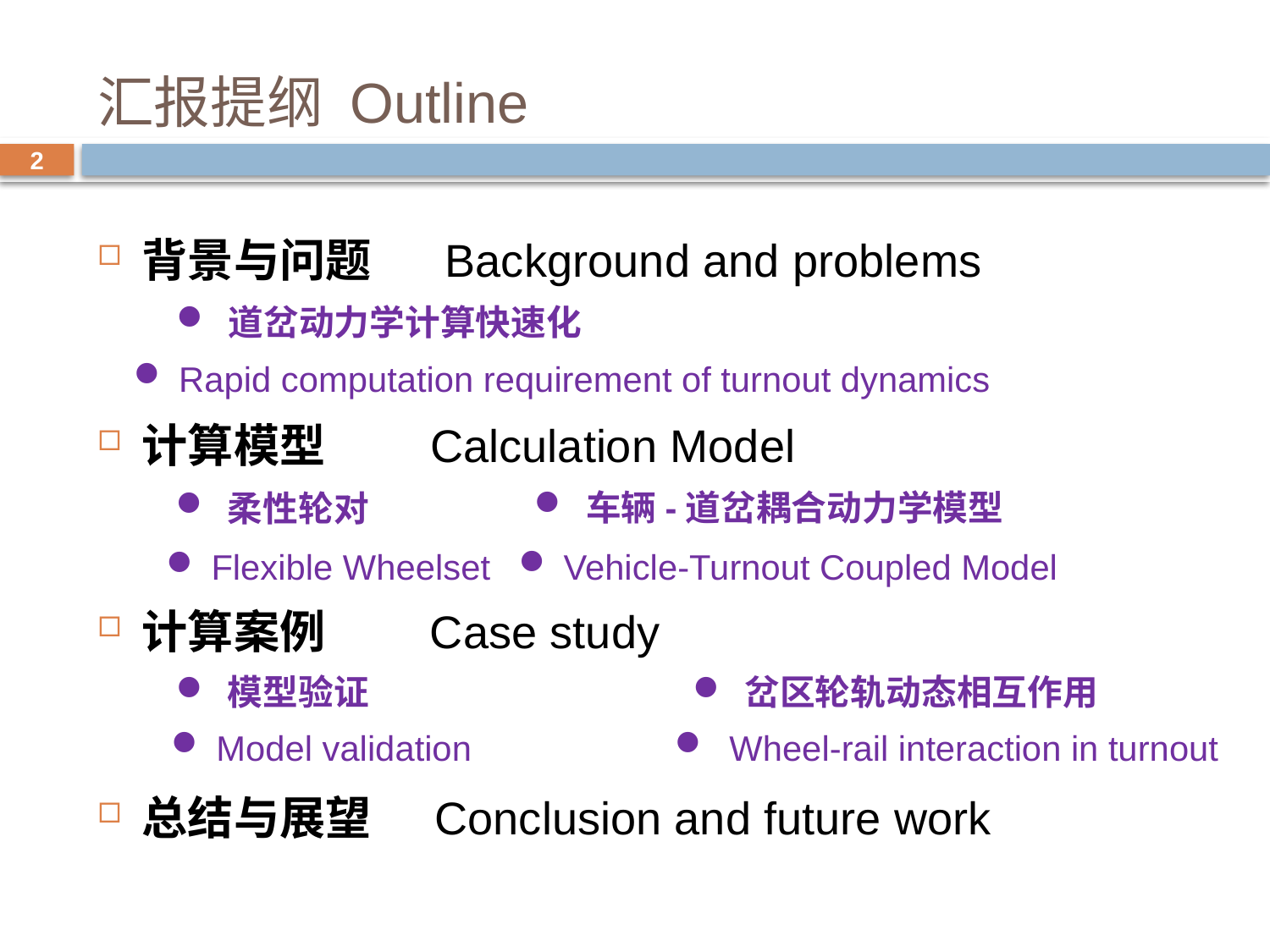

# 汇报提纲 Outline
2
背景与问题      Background and problems

计算模型         Calculation Model

计算案例         Case study

总结与展望     Conclusion and future work
 道岔动力学计算快速化
 Rapid computation requirement of turnout dynamics
 车辆-道岔耦合动力学模型
 柔性轮对
 Vehicle-Turnout Coupled Model
 Flexible Wheelset
 模型验证
 岔区轮轨动态相互作用
 Model validation
  Wheel-rail interaction in turnout